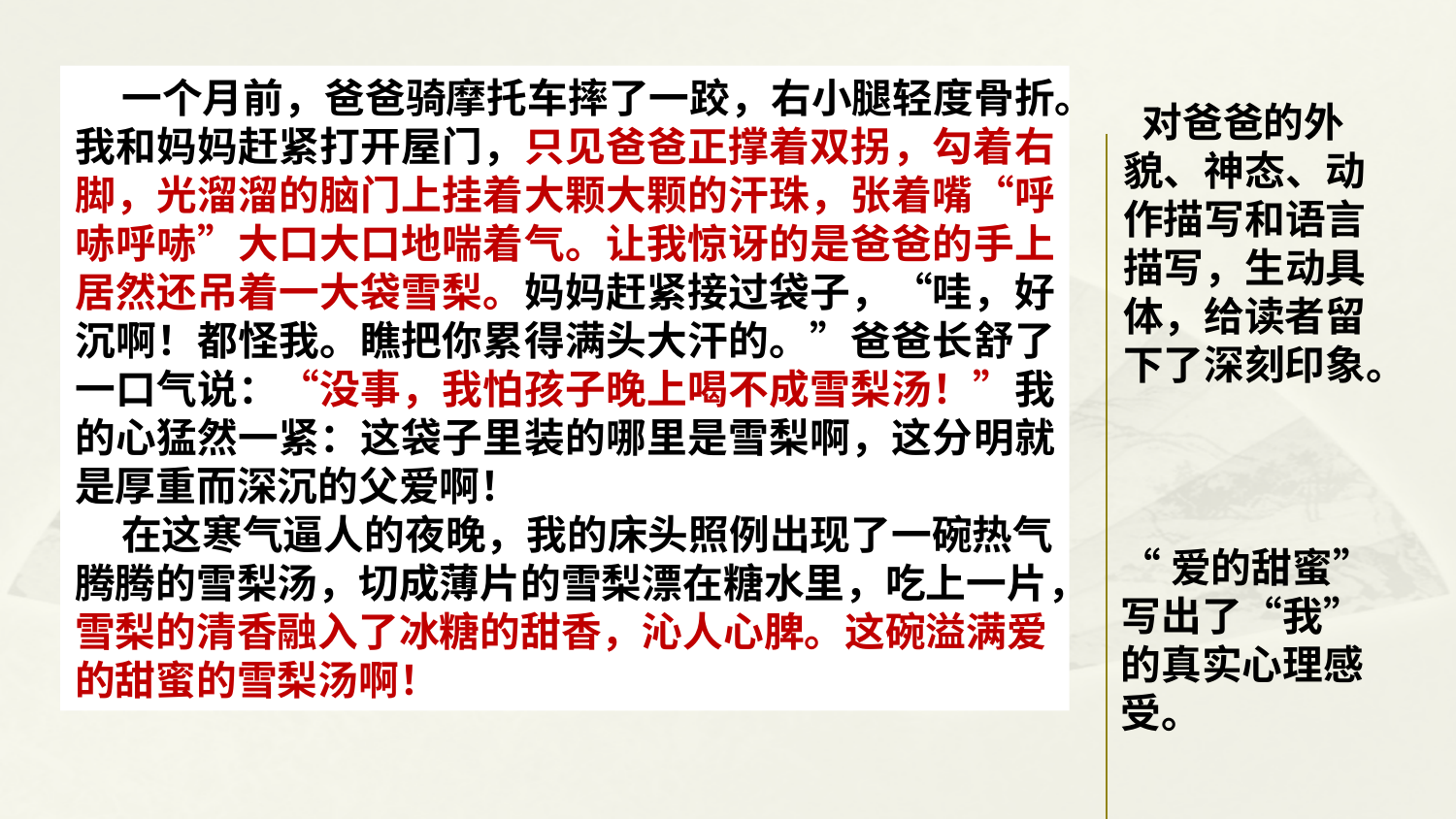

一个月前，爸爸骑摩托车摔了一跤，右小腿轻度骨折。我和妈妈赶紧打开屋门，只见爸爸正撑着双拐，勾着右脚，光溜溜的脑门上挂着大颗大颗的汗珠，张着嘴“呼哧呼哧”大口大口地喘着气。让我惊讶的是爸爸的手上居然还吊着一大袋雪梨。妈妈赶紧接过袋子，“哇，好沉啊！都怪我。瞧把你累得满头大汗的。”爸爸长舒了一口气说：“没事，我怕孩子晚上喝不成雪梨汤！”我的心猛然一紧：这袋子里装的哪里是雪梨啊，这分明就是厚重而深沉的父爱啊！
    在这寒气逼人的夜晚，我的床头照例出现了一碗热气腾腾的雪梨汤，切成薄片的雪梨漂在糖水里，吃上一片，雪梨的清香融入了冰糖的甜香，沁人心脾。这碗溢满爱的甜蜜的雪梨汤啊！
 对爸爸的外貌、神态、动作描写和语言描写，生动具体，给读者留下了深刻印象。
“爱的甜蜜”写出了“我”的真实心理感受。